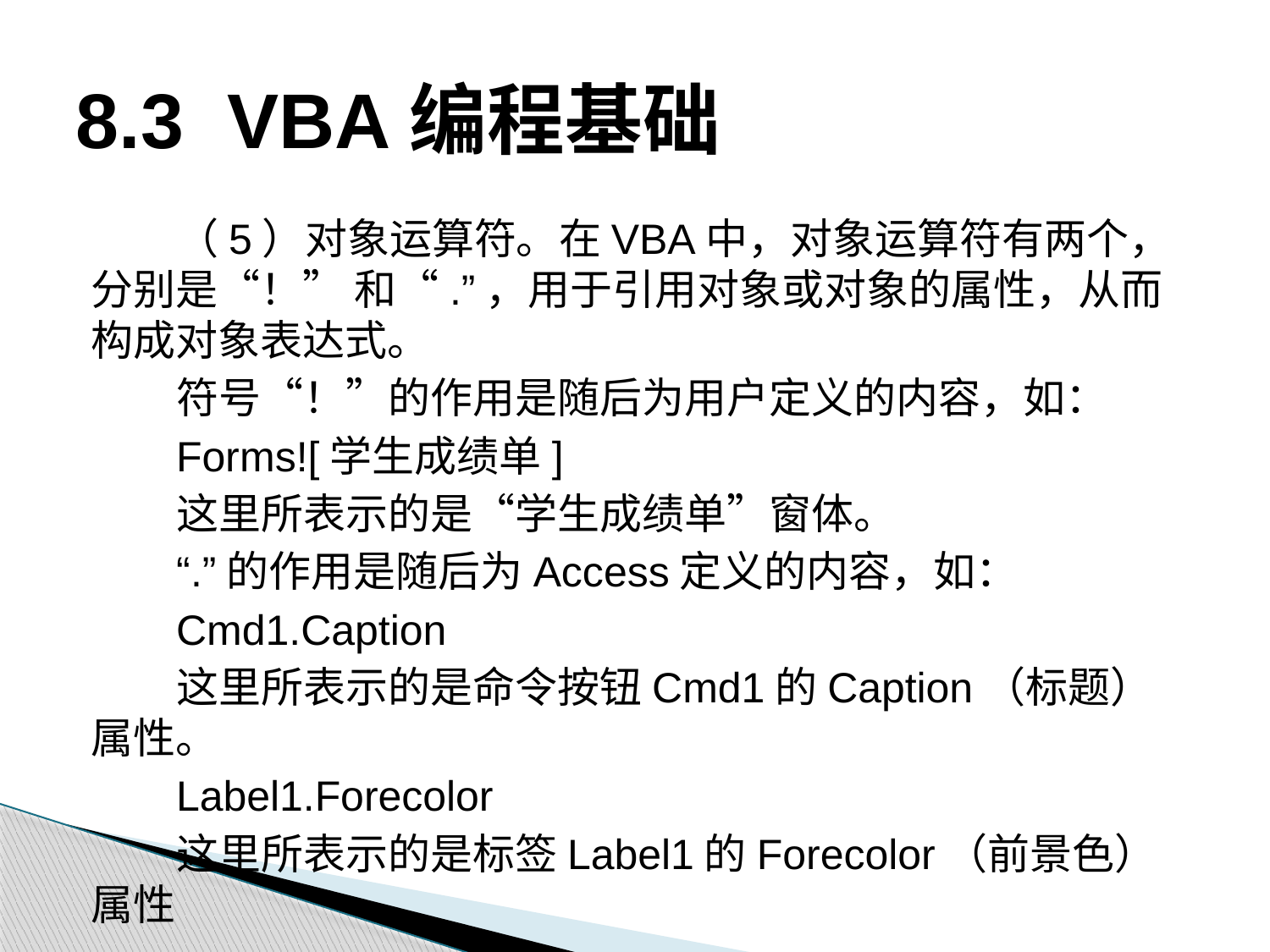

# 8.3  VBA编程基础
（5）对象运算符。在VBA中，对象运算符有两个，分别是“！” 和“.”，用于引用对象或对象的属性，从而构成对象表达式。
符号“！”的作用是随后为用户定义的内容，如：
Forms![学生成绩单]
这里所表示的是“学生成绩单”窗体。
“.”的作用是随后为Access定义的内容，如：
Cmd1.Caption
这里所表示的是命令按钮Cmd1的Caption（标题）属性。
Label1.Forecolor
这里所表示的是标签Label1的Forecolor（前景色）属性